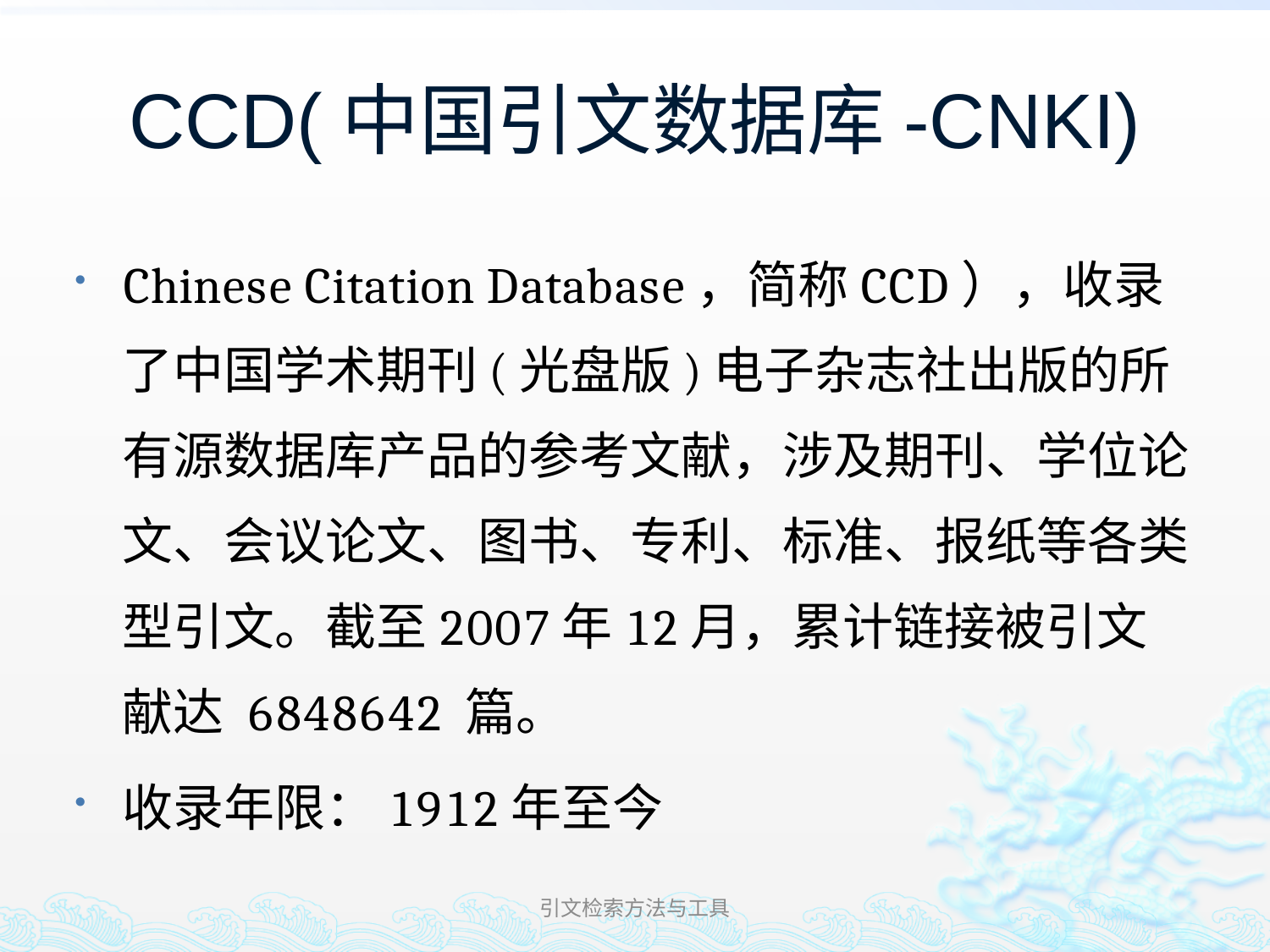

# CCD(中国引文数据库-CNKI)
Chinese Citation Database，简称CCD），收录了中国学术期刊(光盘版)电子杂志社出版的所有源数据库产品的参考文献，涉及期刊、学位论文、会议论文、图书、专利、标准、报纸等各类型引文。截至2007年12月，累计链接被引文献达 6848642 篇。
收录年限：1912年至今

引文检索方法与工具